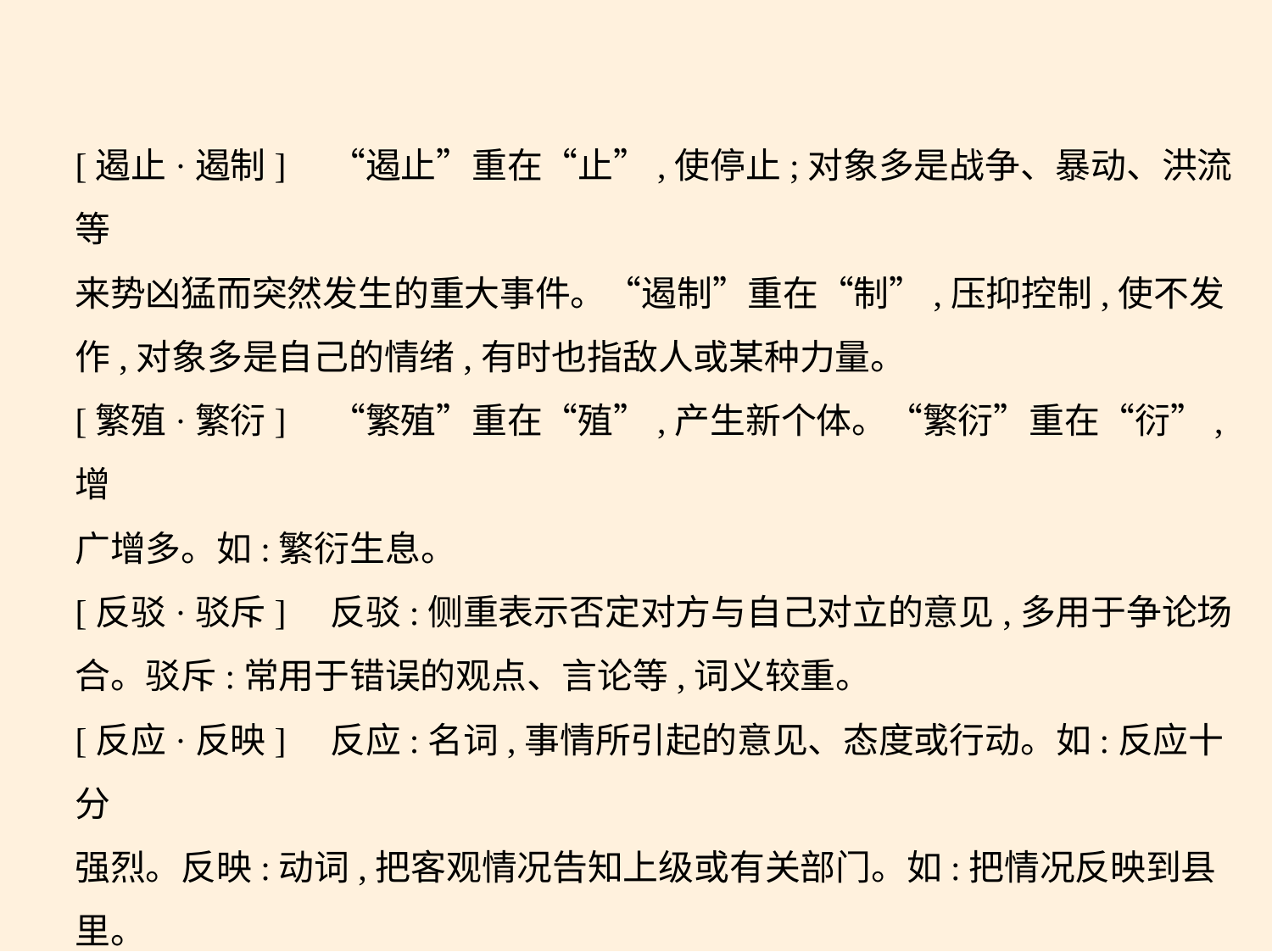

[遏止·遏制]　“遏止”重在“止”,使停止;对象多是战争、暴动、洪流等
来势凶猛而突然发生的重大事件。“遏制”重在“制”,压抑控制,使不发
作,对象多是自己的情绪,有时也指敌人或某种力量。
[繁殖·繁衍]　“繁殖”重在“殖”,产生新个体。“繁衍”重在“衍”,增
广增多。如:繁衍生息。
[反驳·驳斥]　反驳:侧重表示否定对方与自己对立的意见,多用于争论场
合。驳斥:常用于错误的观点、言论等,词义较重。
[反应·反映]　反应:名词,事情所引起的意见、态度或行动。如:反应十分
强烈。反映:动词,把客观情况告知上级或有关部门。如:把情况反映到县
里。
[反复·重复]　反复:①一遍又一遍,多次重复,如“反复思考”;②颠来倒去,
翻悔,如“反复无常”;③(不利的情况)重新出现,如“这种病容易反复”;